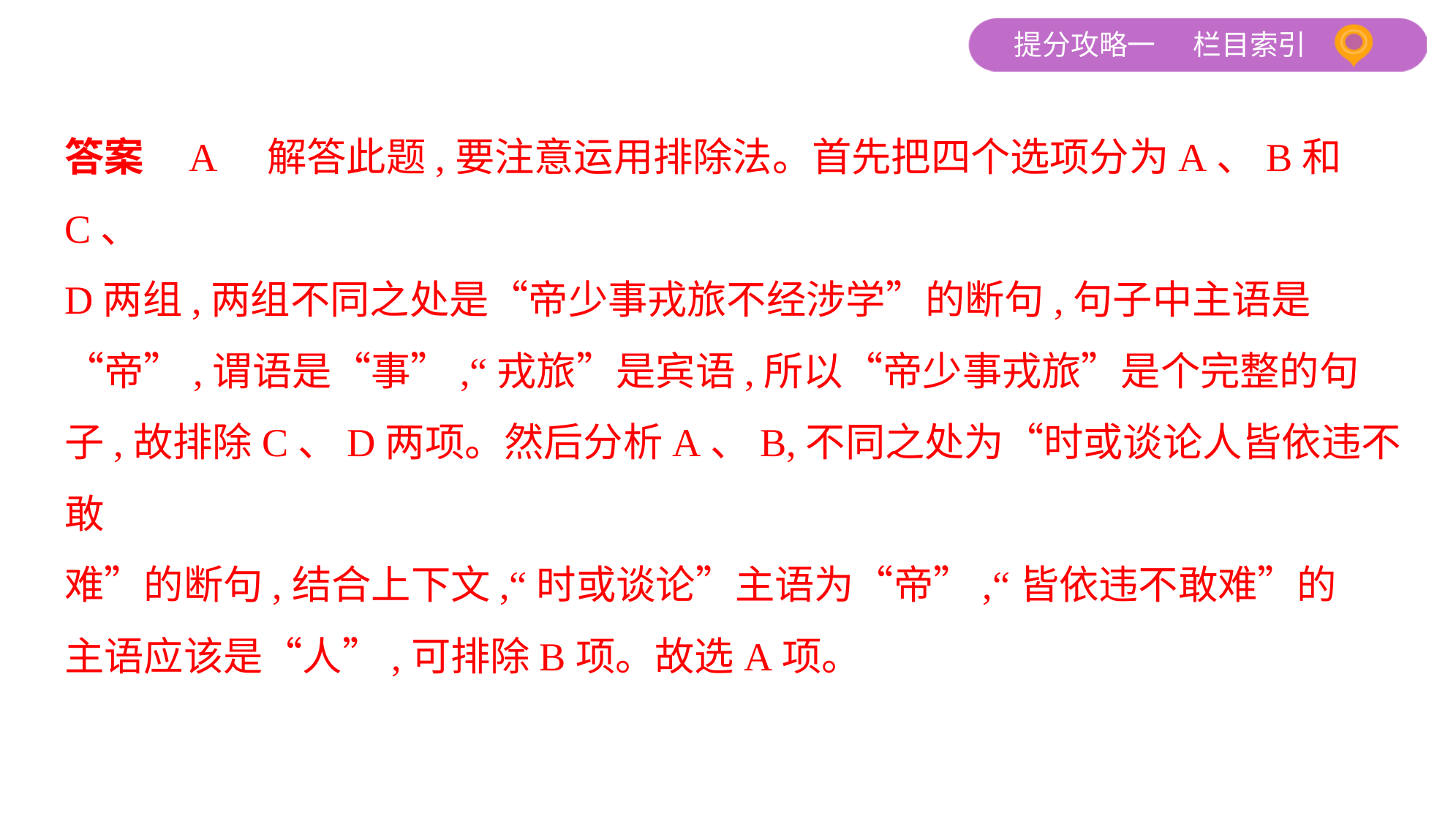

答案    A　解答此题,要注意运用排除法。首先把四个选项分为A、B和C、
D两组,两组不同之处是“帝少事戎旅不经涉学”的断句,句子中主语是
“帝”,谓语是“事”,“戎旅”是宾语,所以“帝少事戎旅”是个完整的句
子,故排除C、D两项。然后分析A、B,不同之处为“时或谈论人皆依违不敢
难”的断句,结合上下文,“时或谈论”主语为“帝”,“皆依违不敢难”的
主语应该是“人”,可排除B项。故选A项。